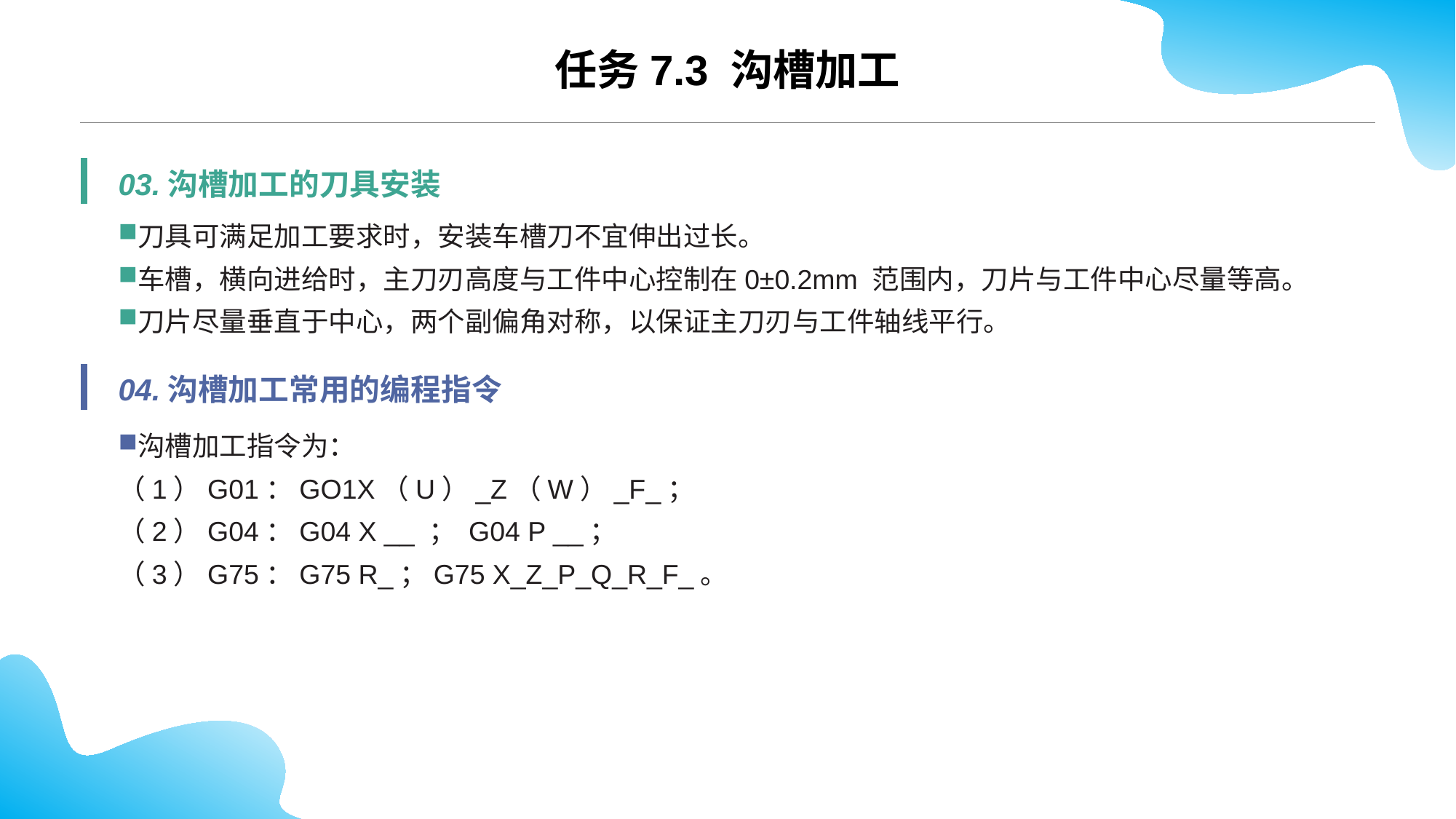

任务7.3 沟槽加工
03.沟槽加工的刀具安装
刀具可满足加工要求时，安装车槽刀不宜伸出过长。
车槽，横向进给时，主刀刃高度与工件中心控制在0±0.2mm 范围内，刀片与工件中心尽量等高。
刀片尽量垂直于中心，两个副偏角对称，以保证主刀刃与工件轴线平行。
04.沟槽加工常用的编程指令
沟槽加工指令为：
（1）G01：GO1X（U）_Z（W）_F_；
（2）G04：G04 X __ ； G04 P __；
（3）G75：G75 R_；G75 X_Z_P_Q_R_F_。